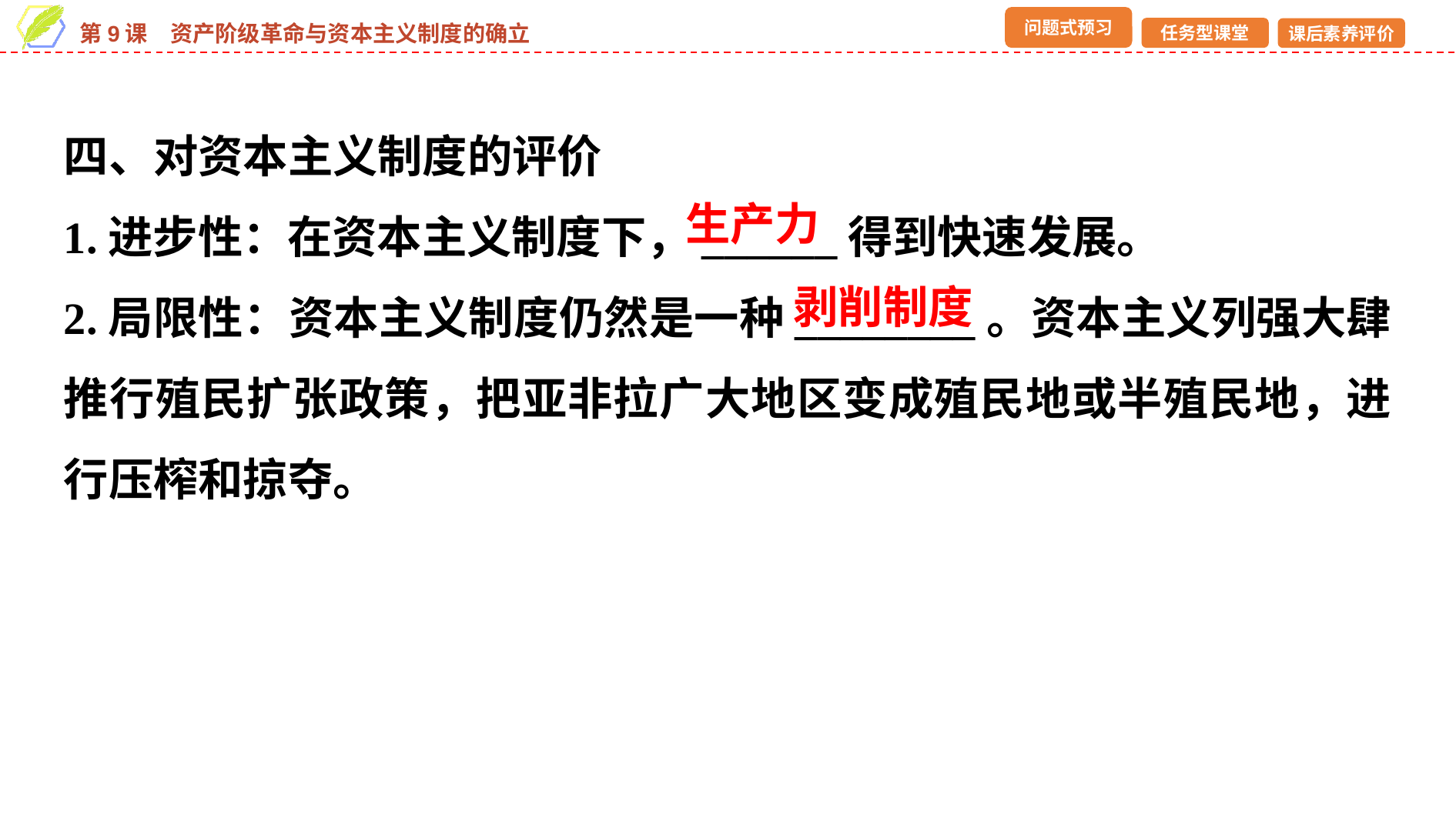

四、对资本主义制度的评价
1.进步性：在资本主义制度下，______得到快速发展。
2.局限性：资本主义制度仍然是一种________。资本主义列强大肆推行殖民扩张政策，把亚非拉广大地区变成殖民地或半殖民地，进行压榨和掠夺。
生产力
剥削制度